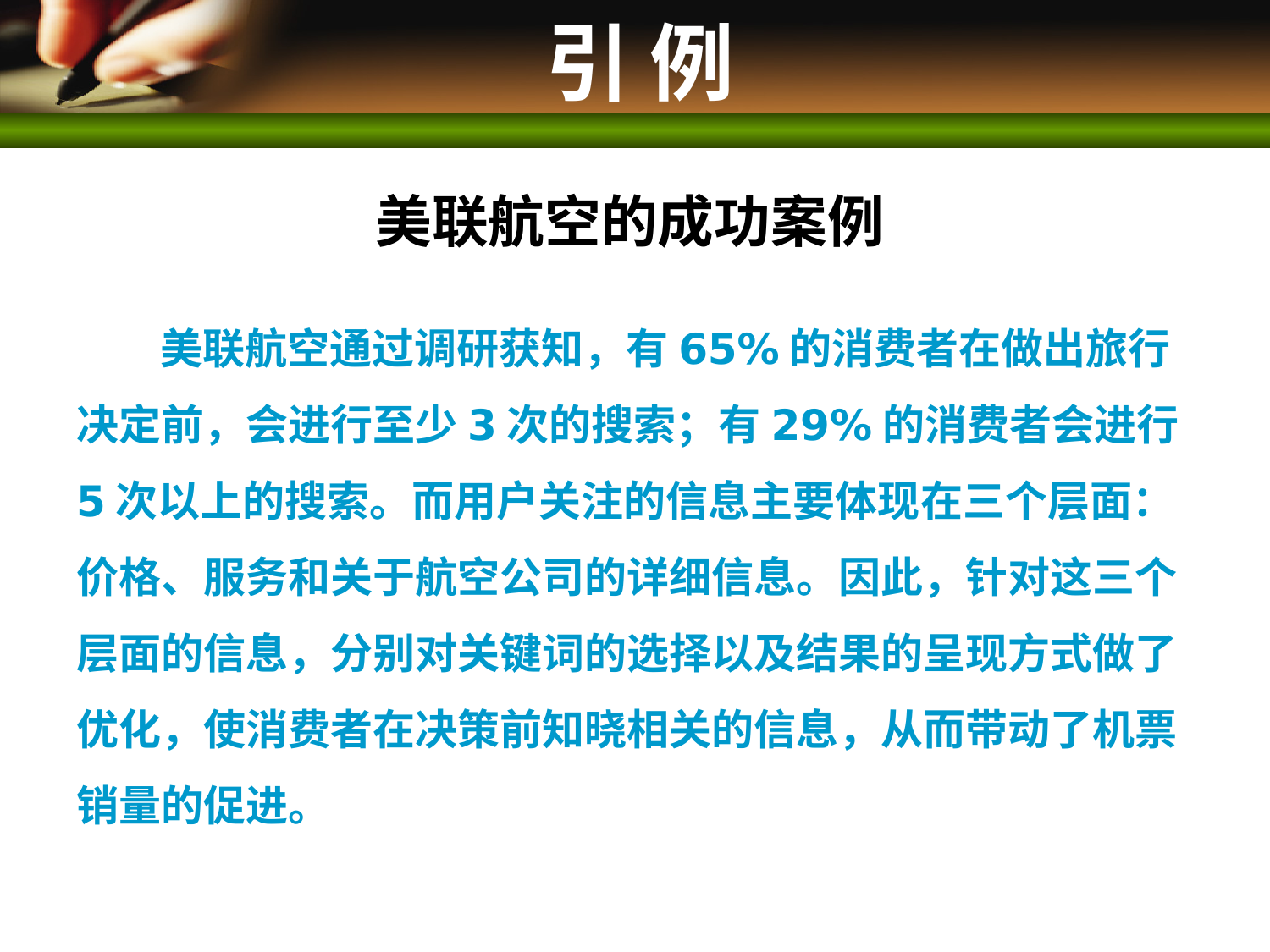

# 引 例
美联航空的成功案例

   美联航空通过调研获知，有65%的消费者在做出旅行决定前，会进行至少3次的搜索；有29%的消费者会进行5次以上的搜索。而用户关注的信息主要体现在三个层面：价格、服务和关于航空公司的详细信息。因此，针对这三个层面的信息，分别对关键词的选择以及结果的呈现方式做了优化，使消费者在决策前知晓相关的信息，从而带动了机票销量的促进。